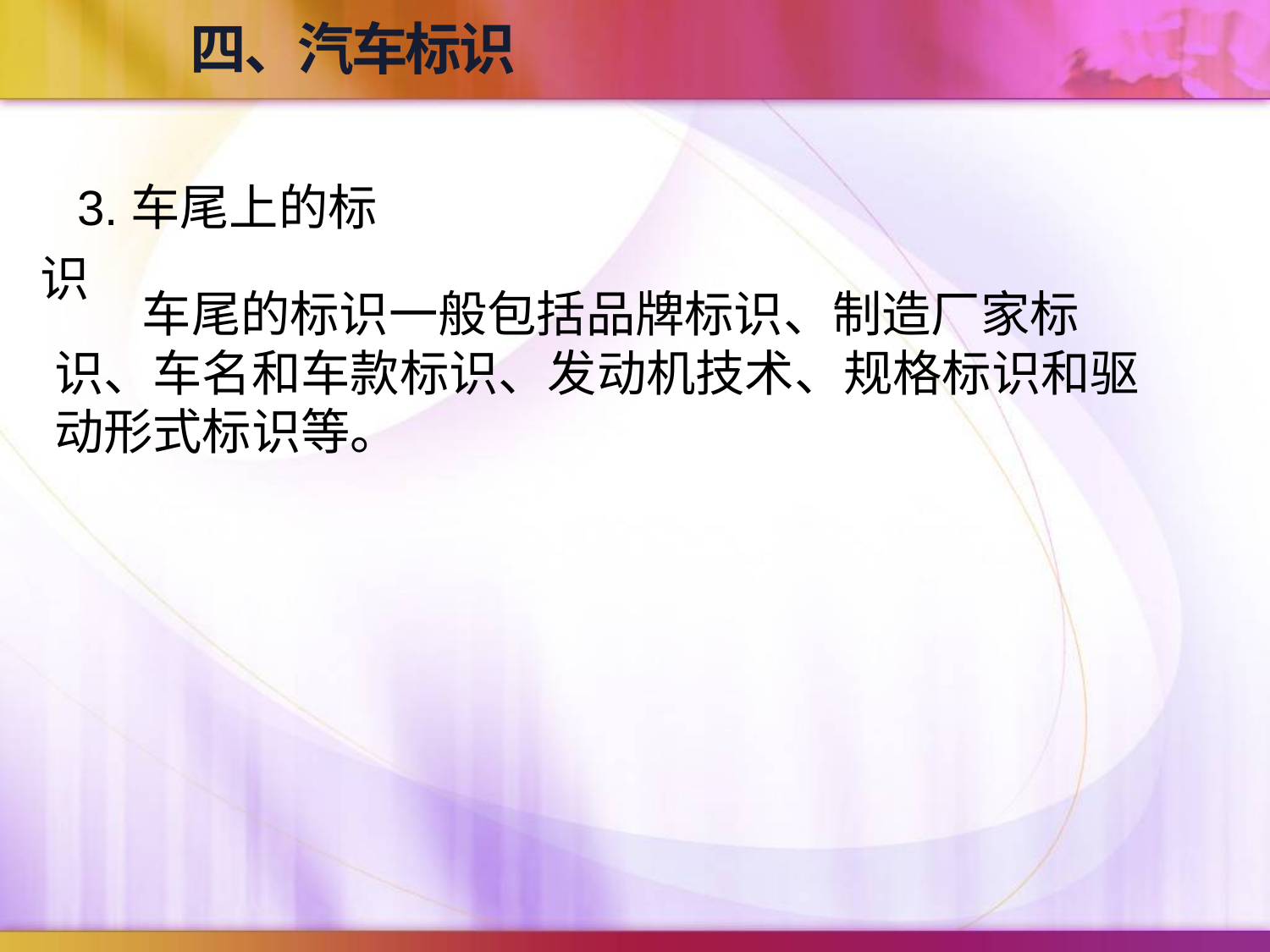

四、汽车标识
3.车尾上的标识
车尾的标识一般包括品牌标识、制造厂家标识、车名和车款标识、发动机技术、规格标识和驱动形式标识等。